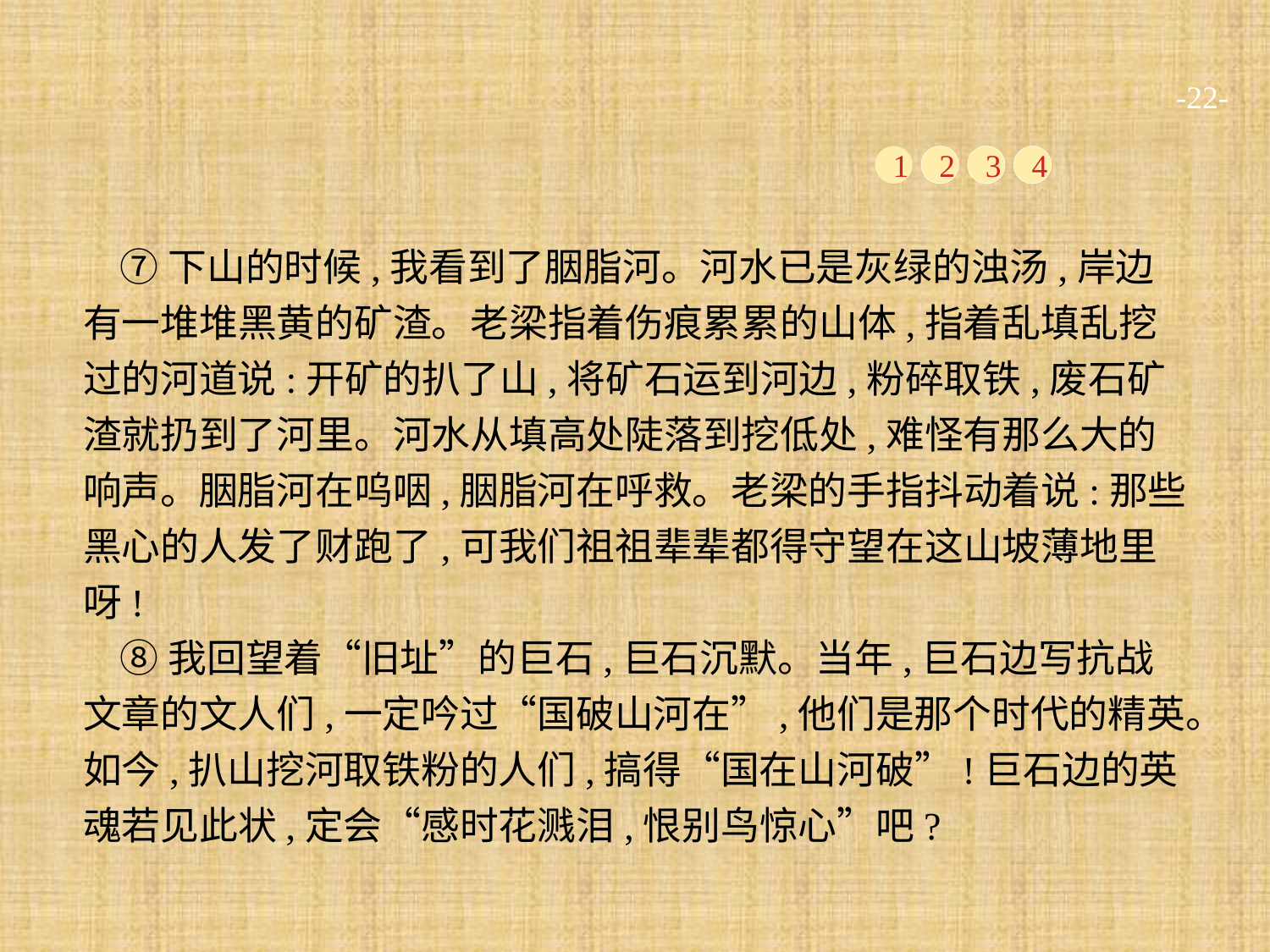

-22-
1
2
3
4
⑦下山的时候,我看到了胭脂河。河水已是灰绿的浊汤,岸边有一堆堆黑黄的矿渣。老梁指着伤痕累累的山体,指着乱填乱挖过的河道说:开矿的扒了山,将矿石运到河边,粉碎取铁,废石矿渣就扔到了河里。河水从填高处陡落到挖低处,难怪有那么大的响声。胭脂河在呜咽,胭脂河在呼救。老梁的手指抖动着说:那些黑心的人发了财跑了,可我们祖祖辈辈都得守望在这山坡薄地里呀!
⑧我回望着“旧址”的巨石,巨石沉默。当年,巨石边写抗战文章的文人们,一定吟过“国破山河在”,他们是那个时代的精英。如今,扒山挖河取铁粉的人们,搞得“国在山河破”!巨石边的英魂若见此状,定会“感时花溅泪,恨别鸟惊心”吧?